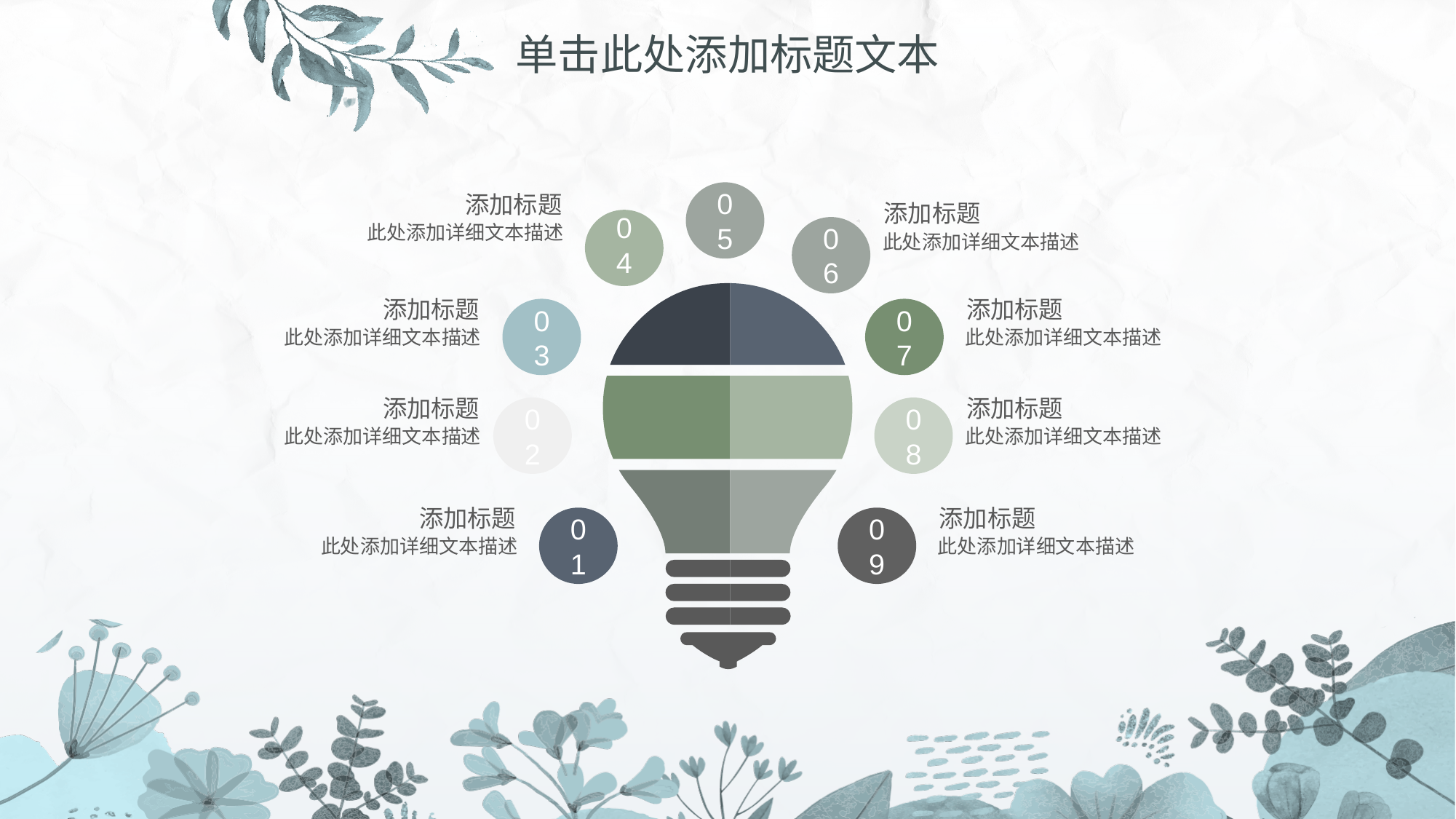

# 单击此处添加标题文本
05
添加标题
此处添加详细文本描述
添加标题
此处添加详细文本描述
04
06

添加标题
此处添加详细文本描述
添加标题
此处添加详细文本描述
03
07
添加标题
此处添加详细文本描述
添加标题
此处添加详细文本描述
02
08
添加标题
此处添加详细文本描述
添加标题
此处添加详细文本描述
01
09